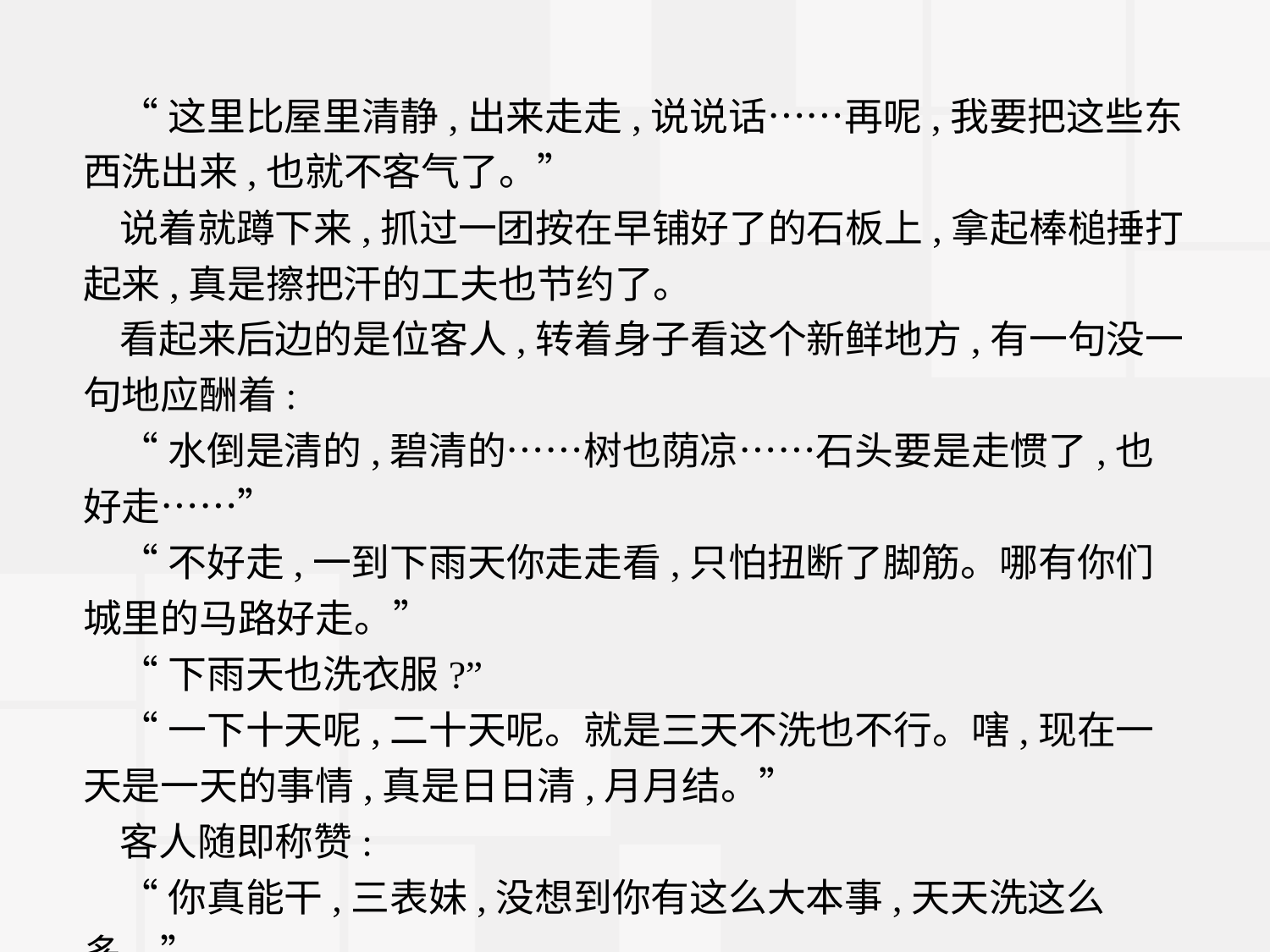

“这里比屋里清静,出来走走,说说话……再呢,我要把这些东西洗出来,也就不客气了。”
说着就蹲下来,抓过一团按在早铺好了的石板上,拿起棒槌捶打起来,真是擦把汗的工夫也节约了。
看起来后边的是位客人,转着身子看这个新鲜地方,有一句没一句地应酬着:
“水倒是清的,碧清的……树也荫凉……石头要是走惯了,也好走……”
“不好走,一到下雨天你走走看,只怕扭断了脚筋。哪有你们城里的马路好走。”
“下雨天也洗衣服?”
“一下十天呢,二十天呢。就是三天不洗也不行。嗐,现在一天是一天的事情,真是日日清,月月结。”
客人随即称赞:
“你真能干,三表妹,没想到你有这么大本事,天天洗这么多。”